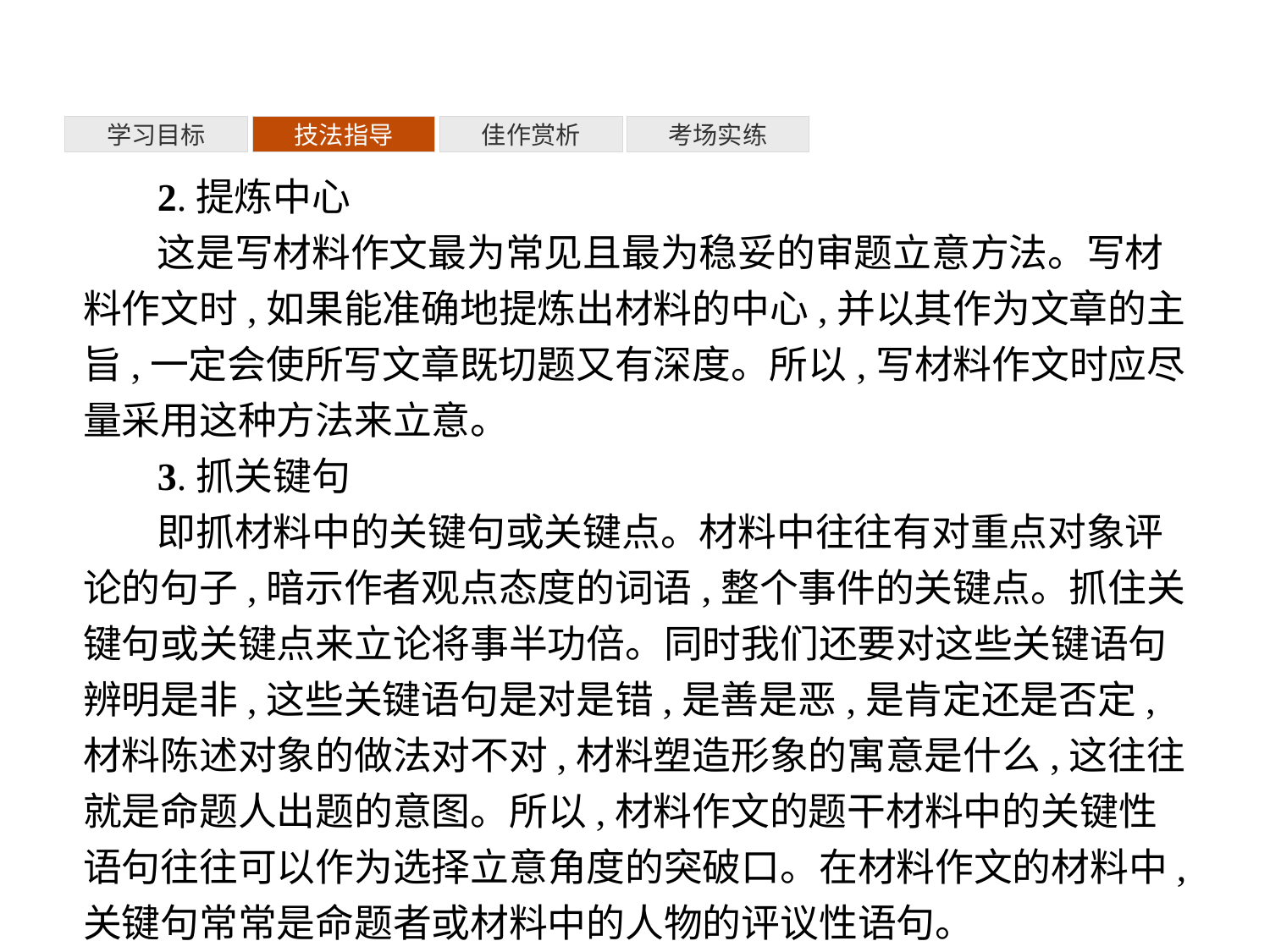

考场实练
佳作赏析
技法指导
学习目标
2.提炼中心
这是写材料作文最为常见且最为稳妥的审题立意方法。写材料作文时,如果能准确地提炼出材料的中心,并以其作为文章的主旨,一定会使所写文章既切题又有深度。所以,写材料作文时应尽量采用这种方法来立意。
3.抓关键句
即抓材料中的关键句或关键点。材料中往往有对重点对象评论的句子,暗示作者观点态度的词语,整个事件的关键点。抓住关键句或关键点来立论将事半功倍。同时我们还要对这些关键语句辨明是非,这些关键语句是对是错,是善是恶,是肯定还是否定,材料陈述对象的做法对不对,材料塑造形象的寓意是什么,这往往就是命题人出题的意图。所以,材料作文的题干材料中的关键性语句往往可以作为选择立意角度的突破口。在材料作文的材料中,关键句常常是命题者或材料中的人物的评议性语句。